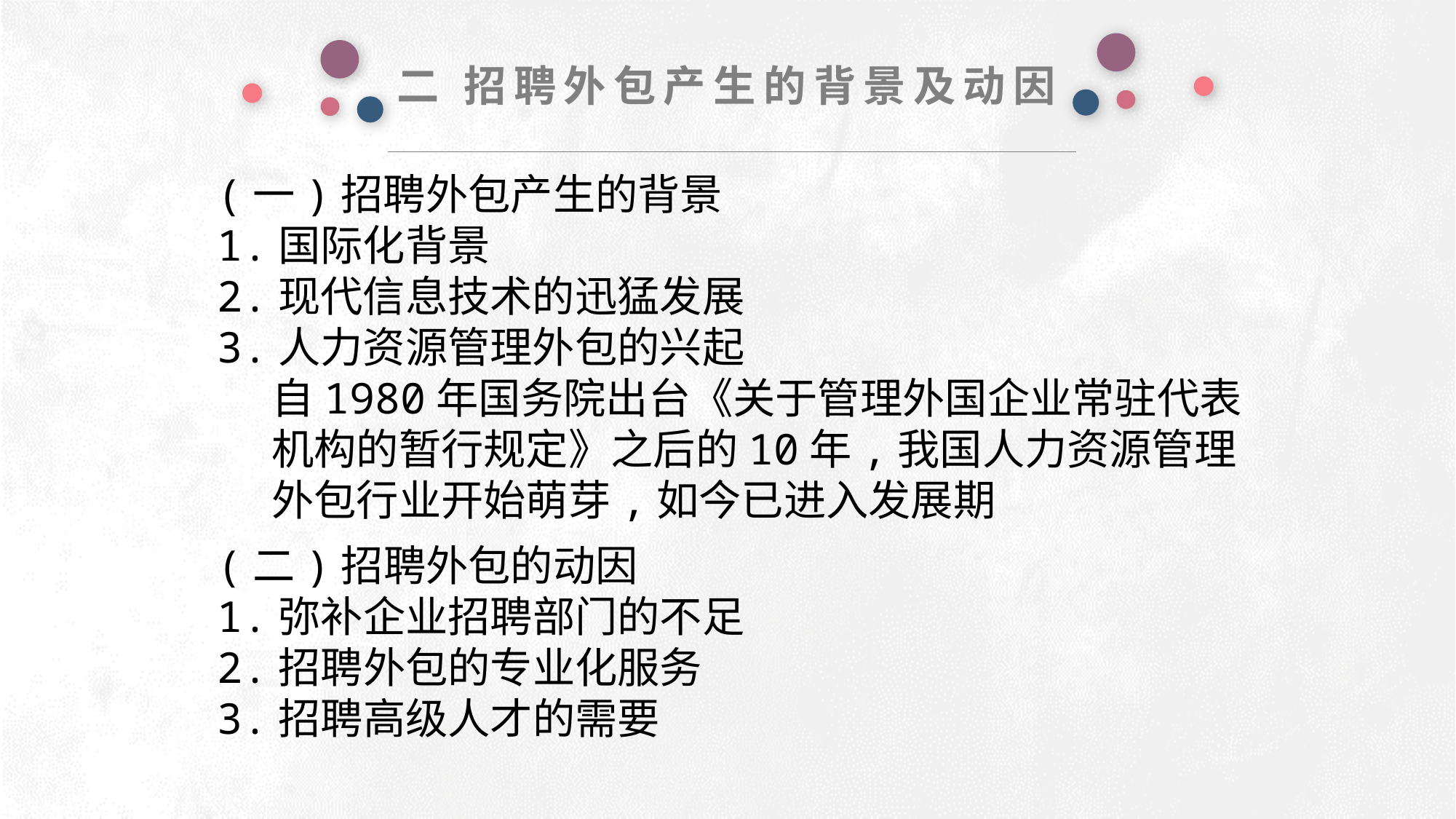

二 招聘外包产生的背景及动因

(一)招聘外包产生的背景
1.国际化背景
2.现代信息技术的迅猛发展
3.人力资源管理外包的兴起
自1980年国务院出台《关于管理外国企业常驻代表机构的暂行规定》之后的10年,我国人力资源管理外包行业开始萌芽,如今已进入发展期
e7d195523061f1c0deeec63e560781cfd59afb0ea006f2a87ABB68BF51EA6619813959095094C18C62A12F549504892A4AAA8C1554C6663626E05CA27F281A14E6983772AFC3FB97135759321DEA3D70CCCB10945EC5A0322096E752803368C2184698845E3CCD6DB7F651295A8E4F3FDC19EA64A2B4A4AC1434B55AAE41CF0BF61B375C23F3039959E085EE760725AA

(二)招聘外包的动因
1.弥补企业招聘部门的不足
2.招聘外包的专业化服务
3.招聘高级人才的需要